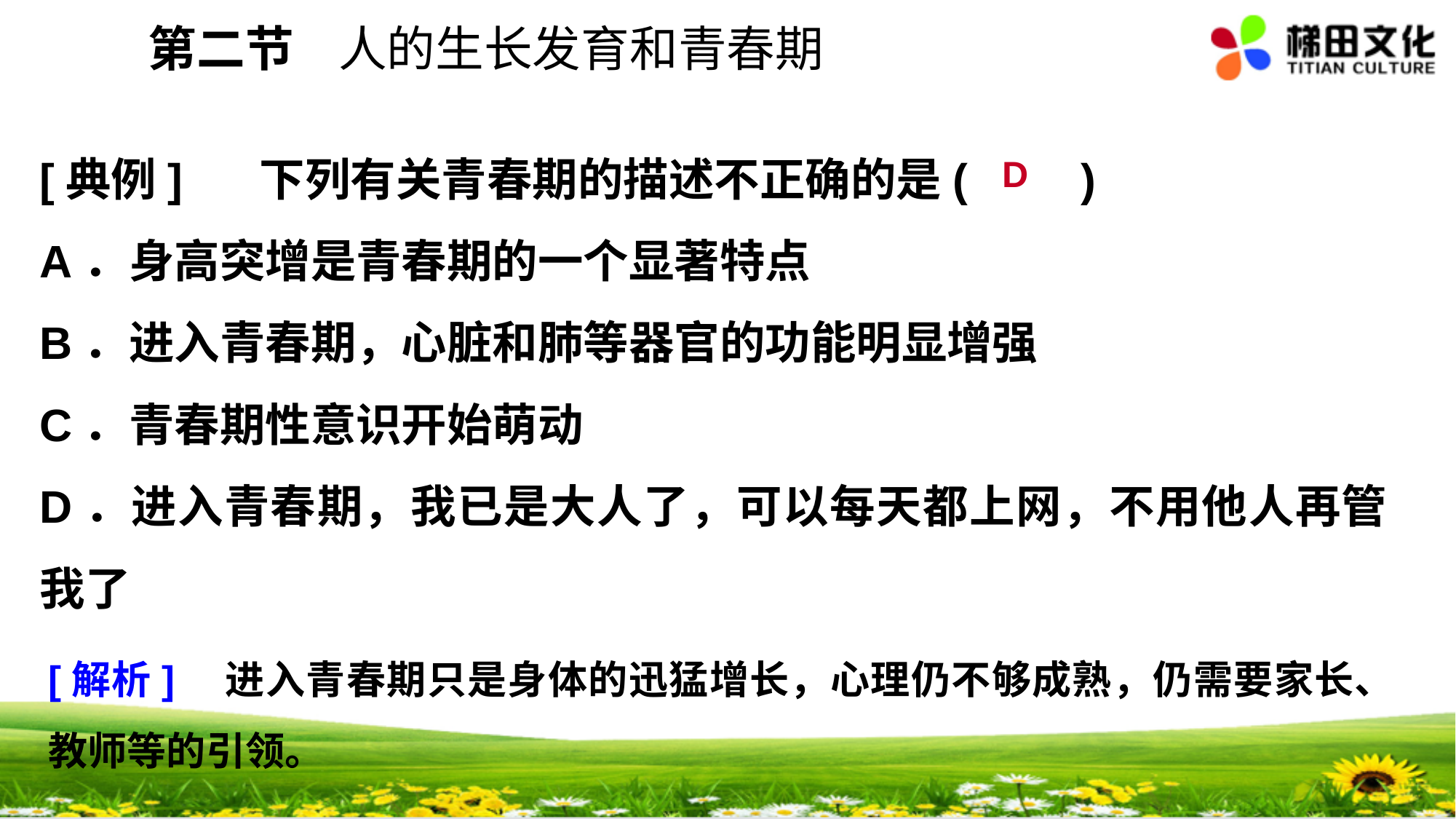

第二节    人的生长发育和青春期
[典例]　  下列有关青春期的描述不正确的是(　　)
A．身高突增是青春期的一个显著特点
B．进入青春期，心脏和肺等器官的功能明显增强
C．青春期性意识开始萌动
D．进入青春期，我已是大人了，可以每天都上网，不用他人再管我了
D
[解析]　进入青春期只是身体的迅猛增长，心理仍不够成熟，仍需要家长、教师等的引领。